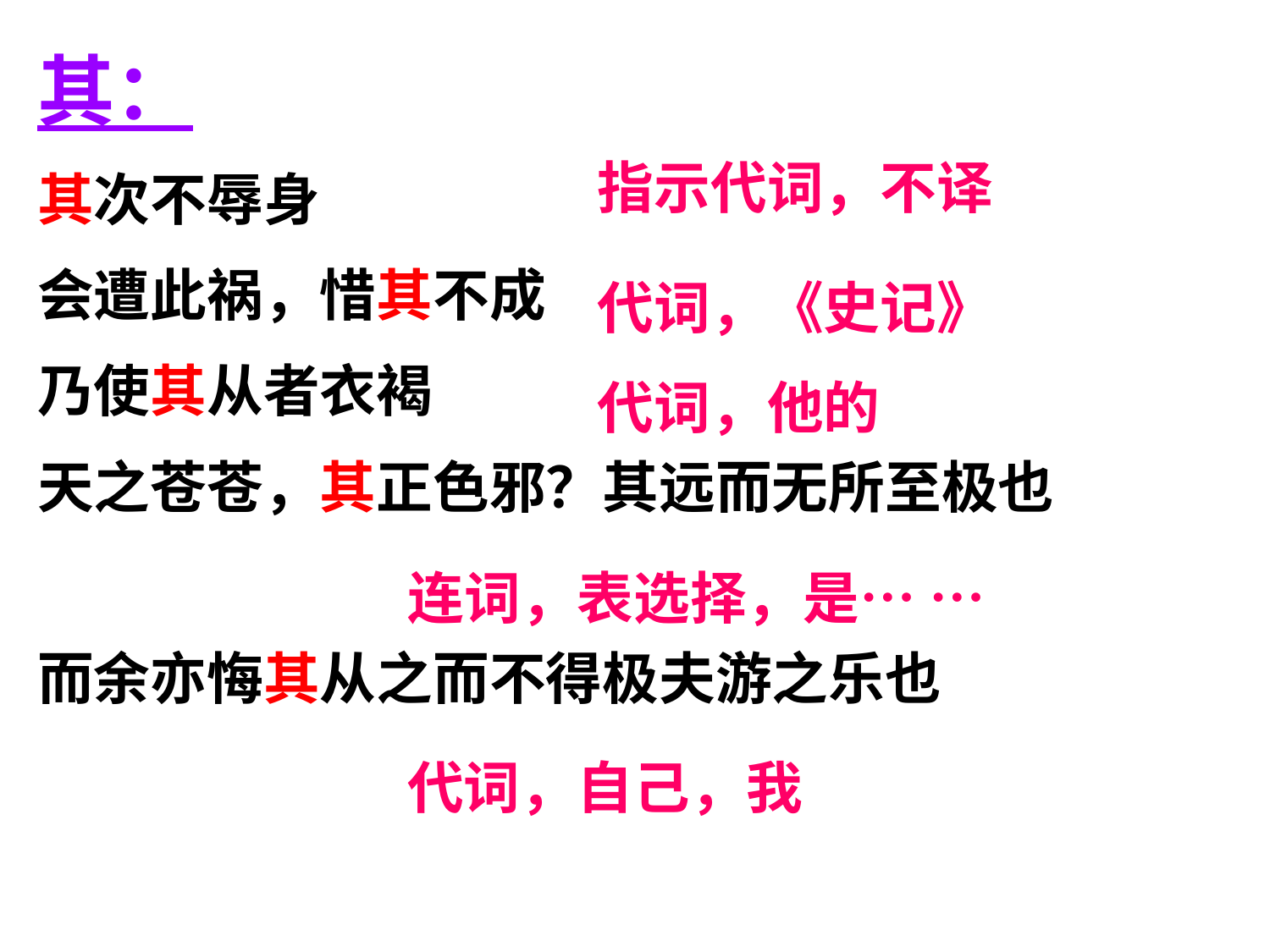

其：
其次不辱身
会遭此祸，惜其不成
乃使其从者衣褐
天之苍苍，其正色邪？其远而无所至极也

而余亦悔其从之而不得极夫游之乐也
指示代词，不译
代词，《史记》
代词，他的
连词，表选择，是… …
代词，自己，我